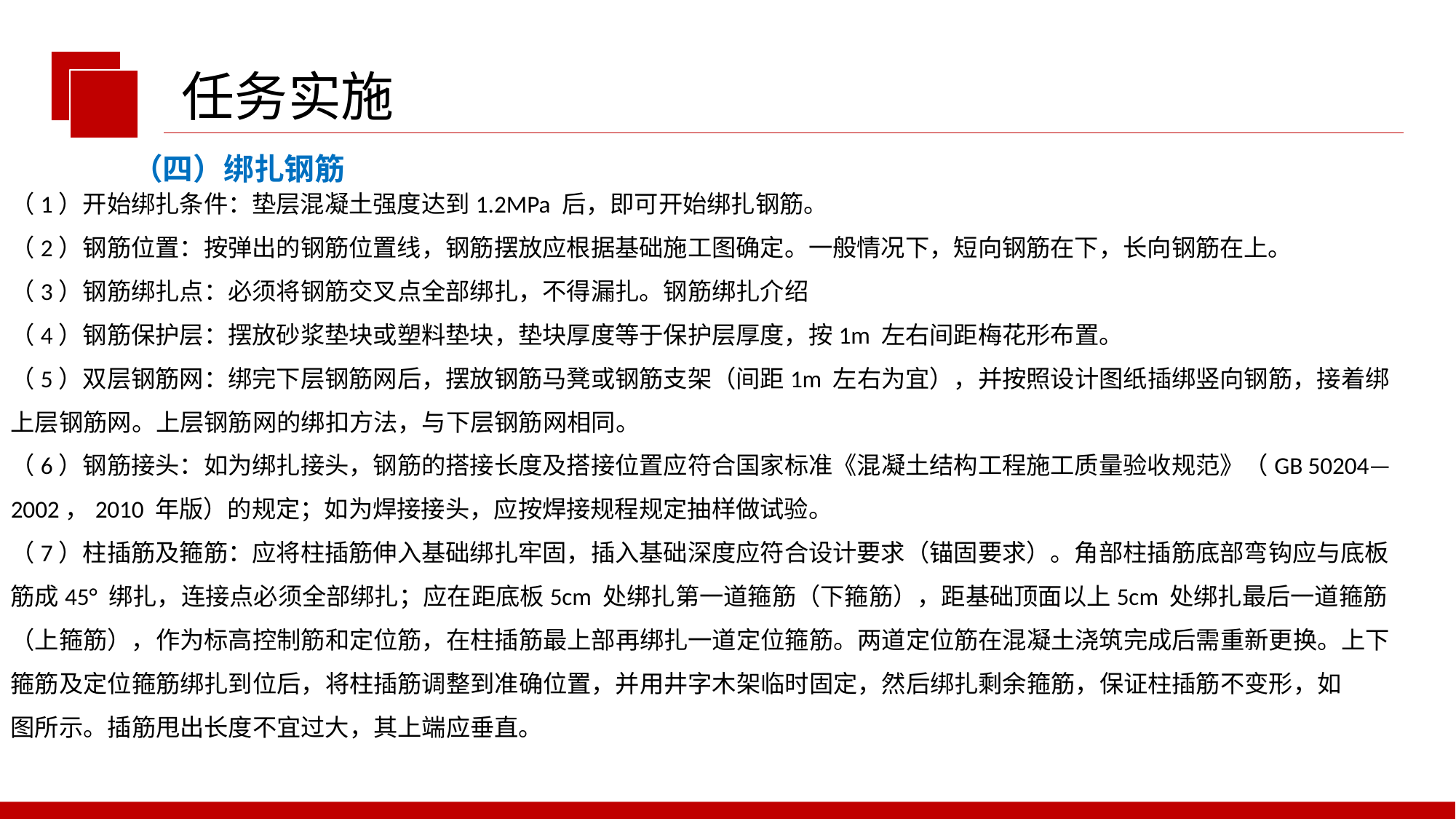

任务实施
（四）绑扎钢筋
（1）开始绑扎条件：垫层混凝土强度达到1.2MPa 后，即可开始绑扎钢筋。
（2）钢筋位置：按弹出的钢筋位置线，钢筋摆放应根据基础施工图确定。一般情况下，短向钢筋在下，长向钢筋在上。
（3）钢筋绑扎点：必须将钢筋交叉点全部绑扎，不得漏扎。钢筋绑扎介绍
（4）钢筋保护层：摆放砂浆垫块或塑料垫块，垫块厚度等于保护层厚度，按1m 左右间距梅花形布置。
（5）双层钢筋网：绑完下层钢筋网后，摆放钢筋马凳或钢筋支架（间距1m 左右为宜），并按照设计图纸插绑竖向钢筋，接着绑上层钢筋网。上层钢筋网的绑扣方法，与下层钢筋网相同。
（6）钢筋接头：如为绑扎接头，钢筋的搭接长度及搭接位置应符合国家标准《混凝土结构工程施工质量验收规范》（GB 50204—2002，2010 年版）的规定；如为焊接接头，应按焊接规程规定抽样做试验。
（7）柱插筋及箍筋：应将柱插筋伸入基础绑扎牢固，插入基础深度应符合设计要求（锚固要求）。角部柱插筋底部弯钩应与底板筋成45° 绑扎，连接点必须全部绑扎；应在距底板5cm 处绑扎第一道箍筋（下箍筋），距基础顶面以上5cm 处绑扎最后一道箍筋
（上箍筋），作为标高控制筋和定位筋，在柱插筋最上部再绑扎一道定位箍筋。两道定位筋在混凝土浇筑完成后需重新更换。上下箍筋及定位箍筋绑扎到位后，将柱插筋调整到准确位置，并用井字木架临时固定，然后绑扎剩余箍筋，保证柱插筋不变形，如
图所示。插筋甩出长度不宜过大，其上端应垂直。